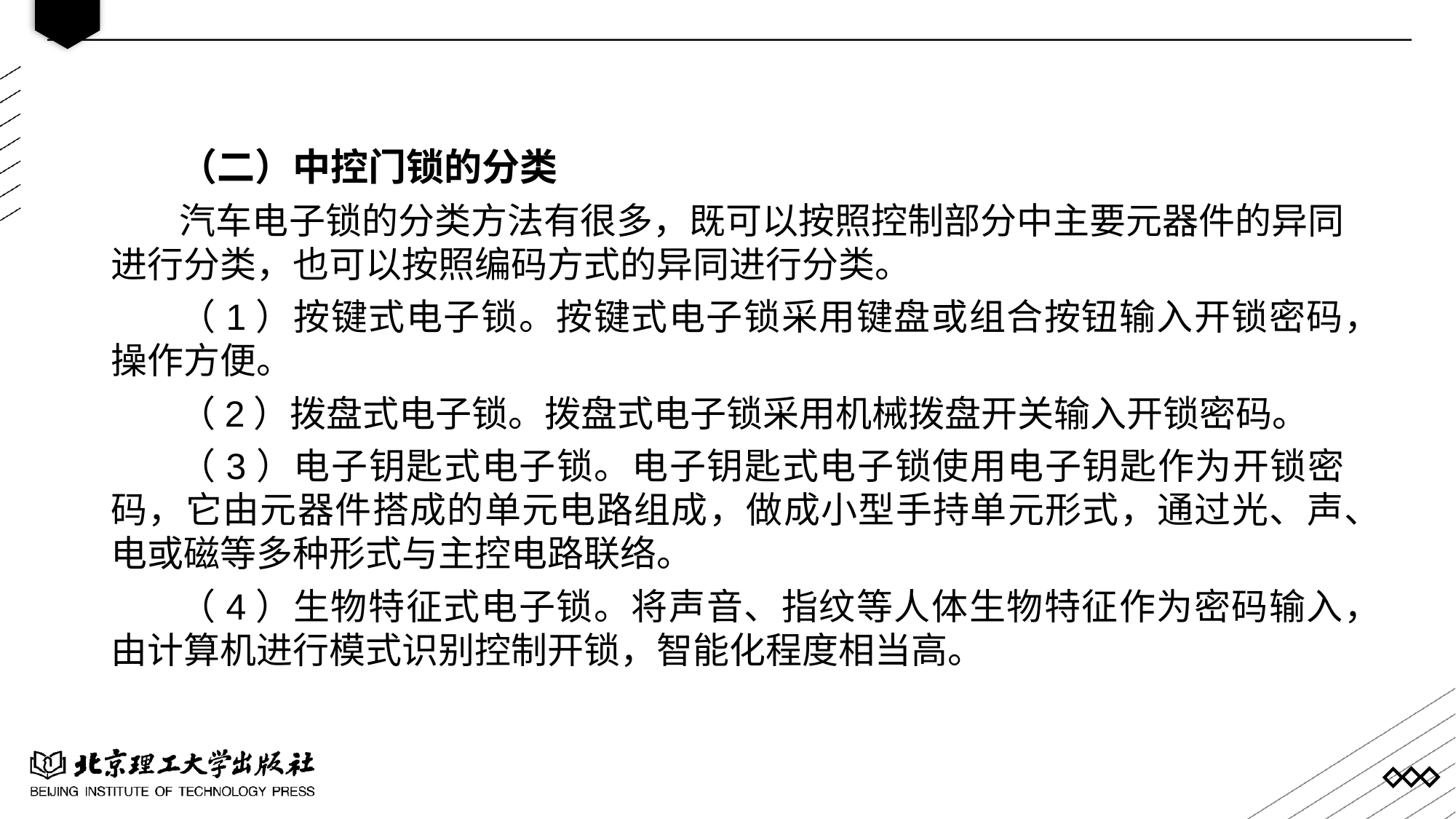

（二）中控门锁的分类
汽车电子锁的分类方法有很多，既可以按照控制部分中主要元器件的异同进行分类，也可以按照编码方式的异同进行分类。
（1）按键式电子锁。按键式电子锁采用键盘或组合按钮输入开锁密码，操作方便。
（2）拨盘式电子锁。拨盘式电子锁采用机械拨盘开关输入开锁密码。
（3）电子钥匙式电子锁。电子钥匙式电子锁使用电子钥匙作为开锁密码，它由元器件搭成的单元电路组成，做成小型手持单元形式，通过光、声、电或磁等多种形式与主控电路联络。
（4）生物特征式电子锁。将声音、指纹等人体生物特征作为密码输入，由计算机进行模式识别控制开锁，智能化程度相当高。